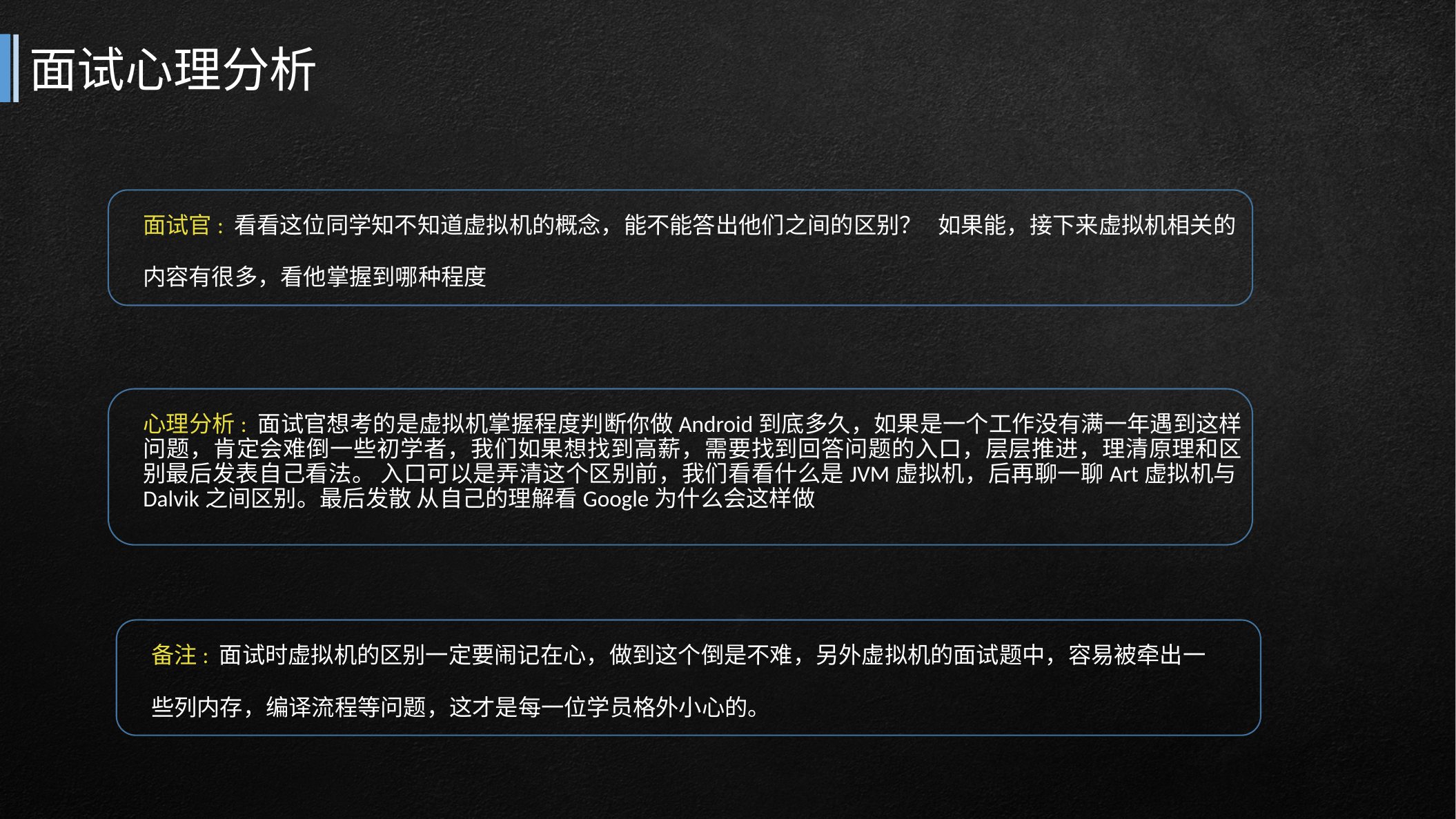

# 面试心理分析

面试官: 看看这位同学知不知道虚拟机的概念，能不能答出他们之间的区别？   如果能，接下来虚拟机相关的
内容有很多，看他掌握到哪种程度

心理分析: 面试官想考的是虚拟机掌握程度判断你做Android到底多久，如果是一个工作没有满一年遇到这样问题，肯定会难倒一些初学者，我们如果想找到高薪，需要找到回答问题的入口，层层推进，理清原理和区别最后发表自己看法。 入口可以是弄清这个区别前，我们看看什么是JVM虚拟机，后再聊一聊Art虚拟机与Dalvik之间区别。最后发散 从自己的理解看Google为什么会这样做

备注: 面试时虚拟机的区别一定要闹记在心，做到这个倒是不难，另外虚拟机的面试题中，容易被牵出一
些列内存，编译流程等问题，这才是每一位学员格外小心的。